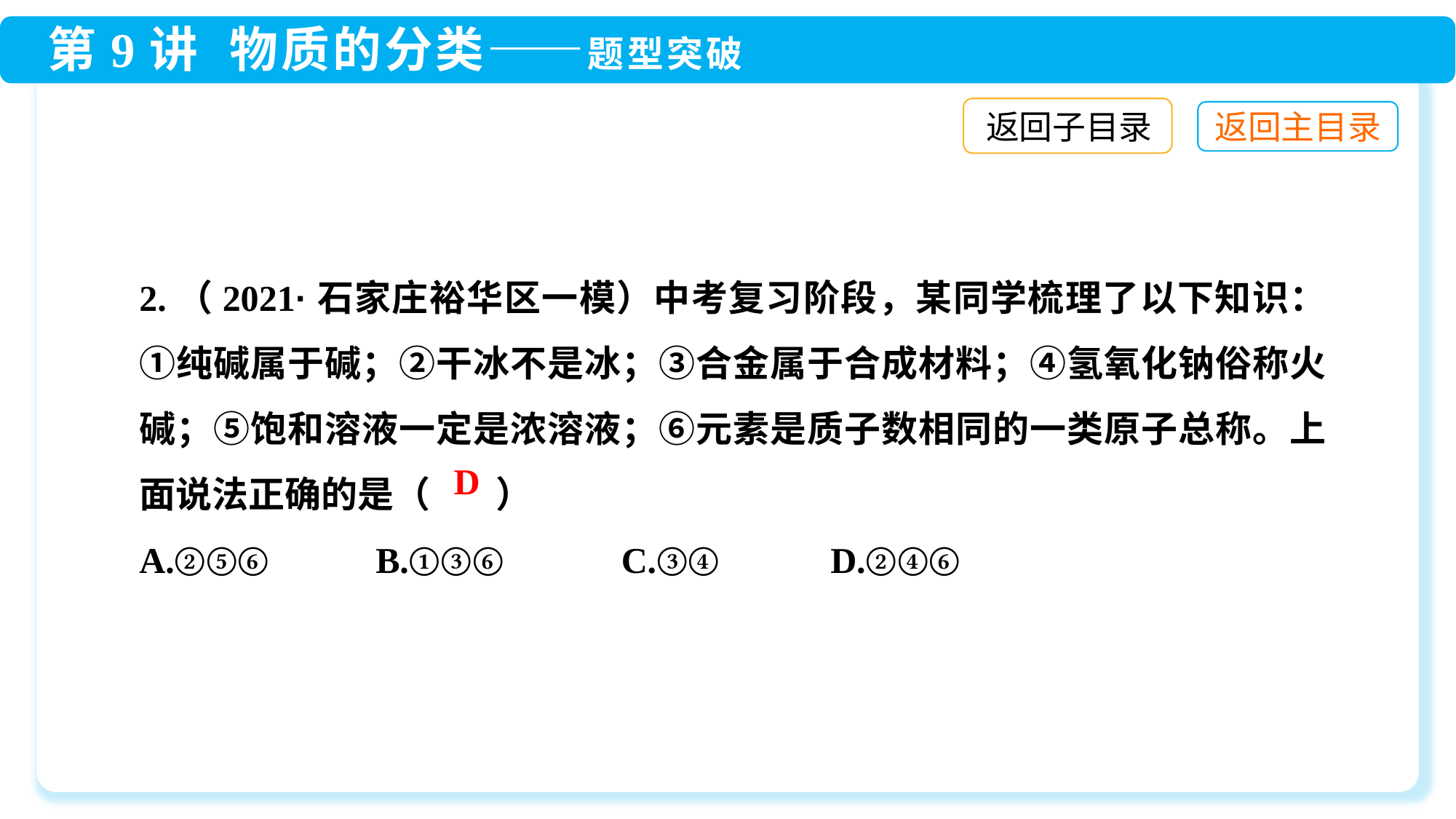

返回子目录
2.（2021·石家庄裕华区一模）中考复习阶段，某同学梳理了以下知识：①纯碱属于碱；②干冰不是冰；③合金属于合成材料；④氢氧化钠俗称火碱；⑤饱和溶液一定是浓溶液；⑥元素是质子数相同的一类原子总称。上面说法正确的是（        ）
A.②⑤⑥	  B.①③⑥   	     C.③④ 	    D.②④⑥
D